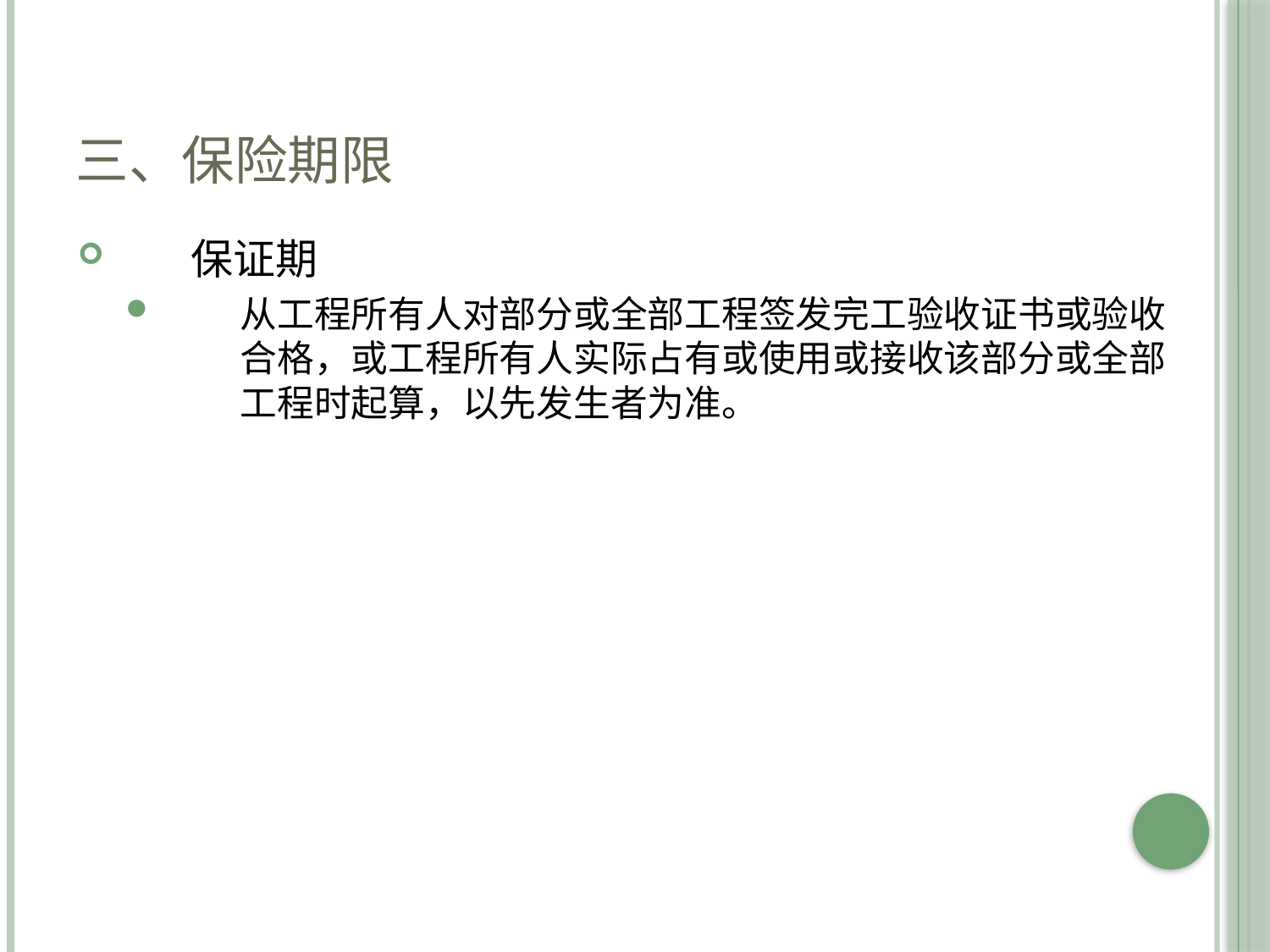

# 三、保险期限
保证期
从工程所有人对部分或全部工程签发完工验收证书或验收合格，或工程所有人实际占有或使用或接收该部分或全部工程时起算，以先发生者为准。